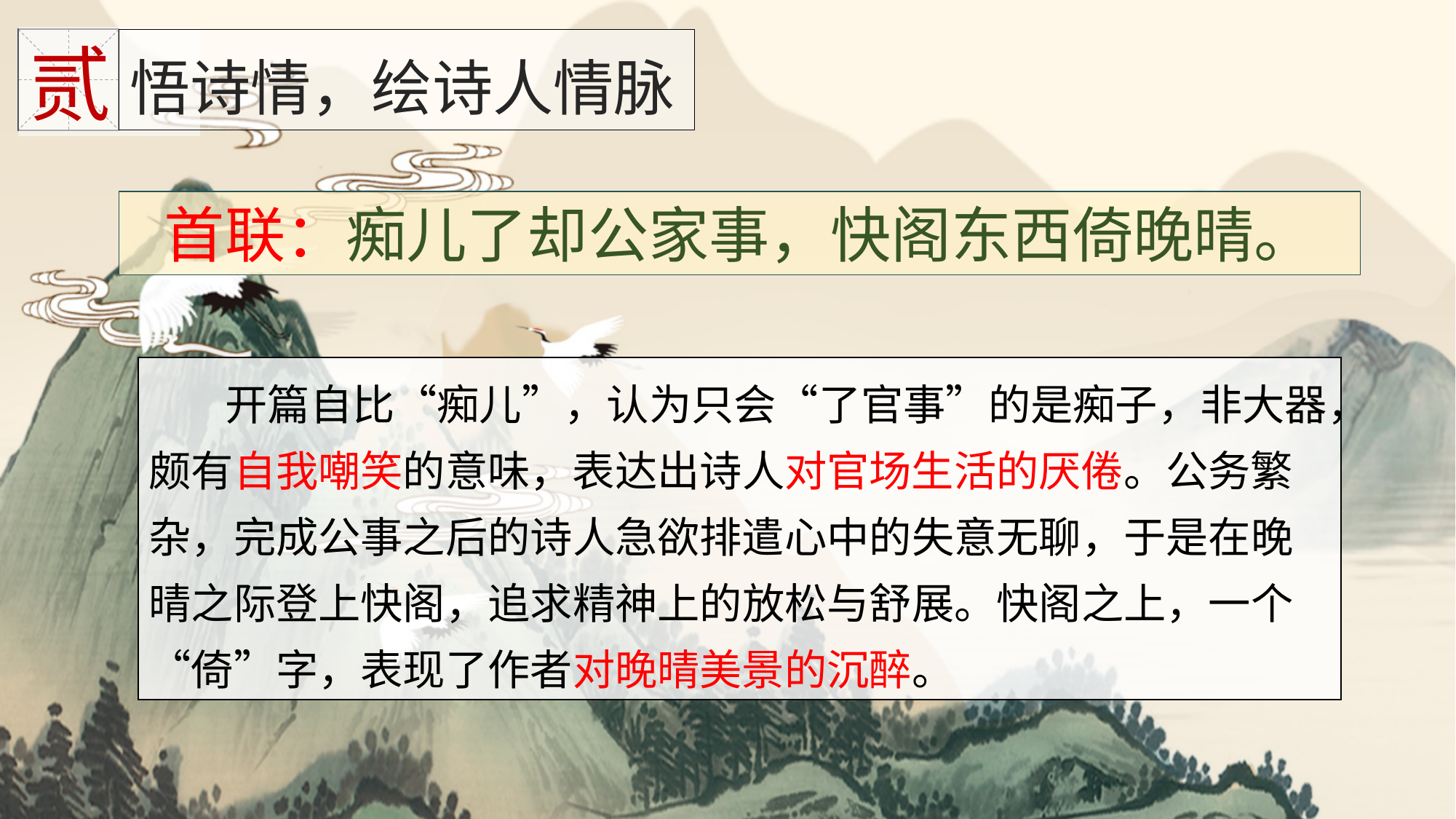

贰

悟诗情，绘诗人情脉
首联：痴儿了却公家事，快阁东西倚晚晴。
       开篇自比“痴儿”，认为只会“了官事”的是痴子，非大器，颇有自我嘲笑的意味，表达出诗人对官场生活的厌倦。公务繁杂，完成公事之后的诗人急欲排遣心中的失意无聊，于是在晚晴之际登上快阁，追求精神上的放松与舒展。快阁之上，一个“倚”字，表现了作者对晚晴美景的沉醉。